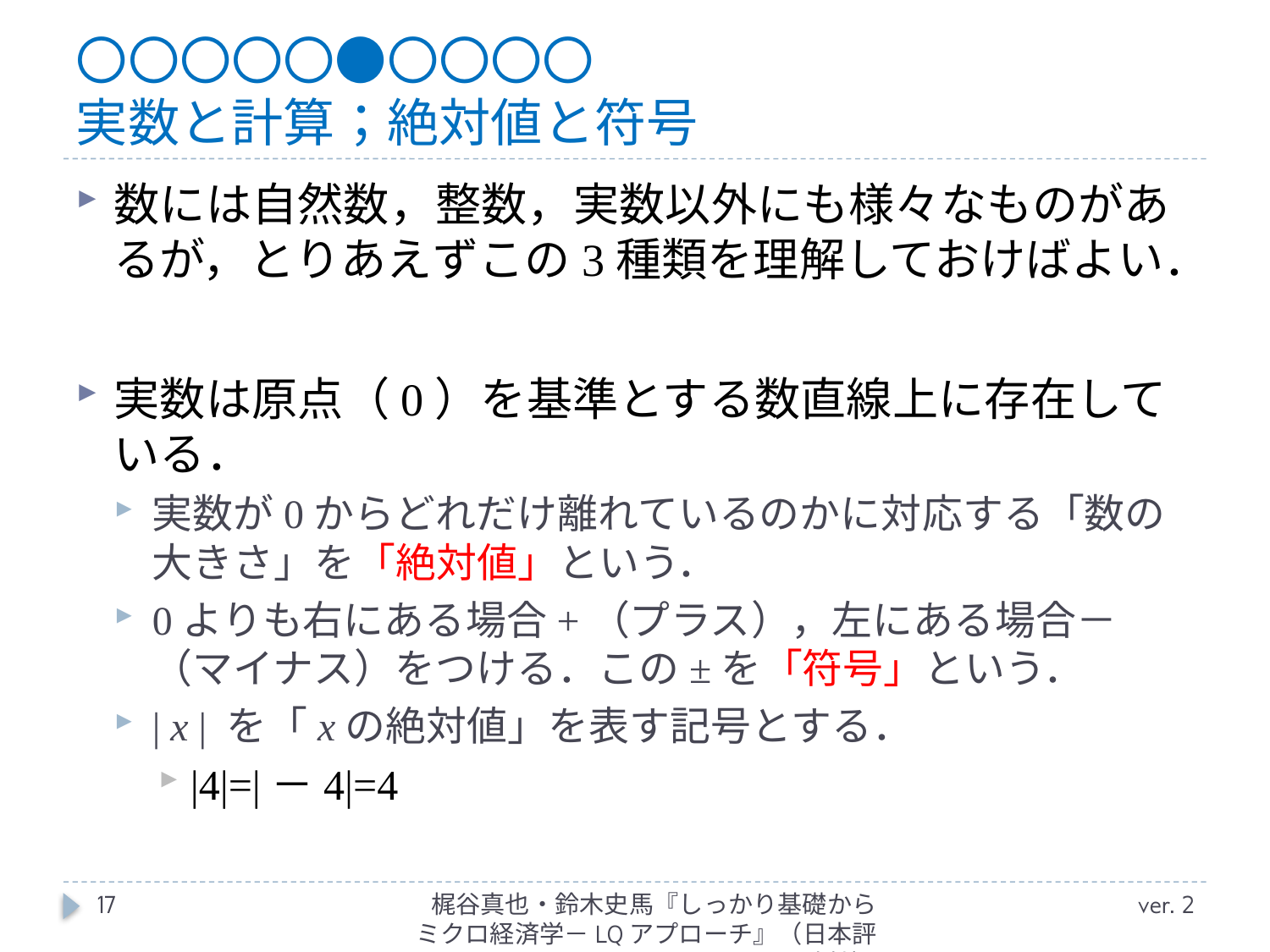

# 〇〇〇〇〇●〇〇〇〇 実数と計算；絶対値と符号
数には自然数，整数，実数以外にも様々なものがあるが，とりあえずこの3種類を理解しておけばよい．

実数は原点（0）を基準とする数直線上に存在している．
実数が0からどれだけ離れているのかに対応する「数の大きさ」を「絶対値」という．
0よりも右にある場合+（プラス），左にある場合－（マイナス）をつける．この±を「符号」という．
| x | を「xの絶対値」を表す記号とする．
|4|=|－4|=4

17
梶谷真也・鈴木史馬『しっかり基礎からミクロ経済学－LQアプローチ』（日本評論社）
ver. 2